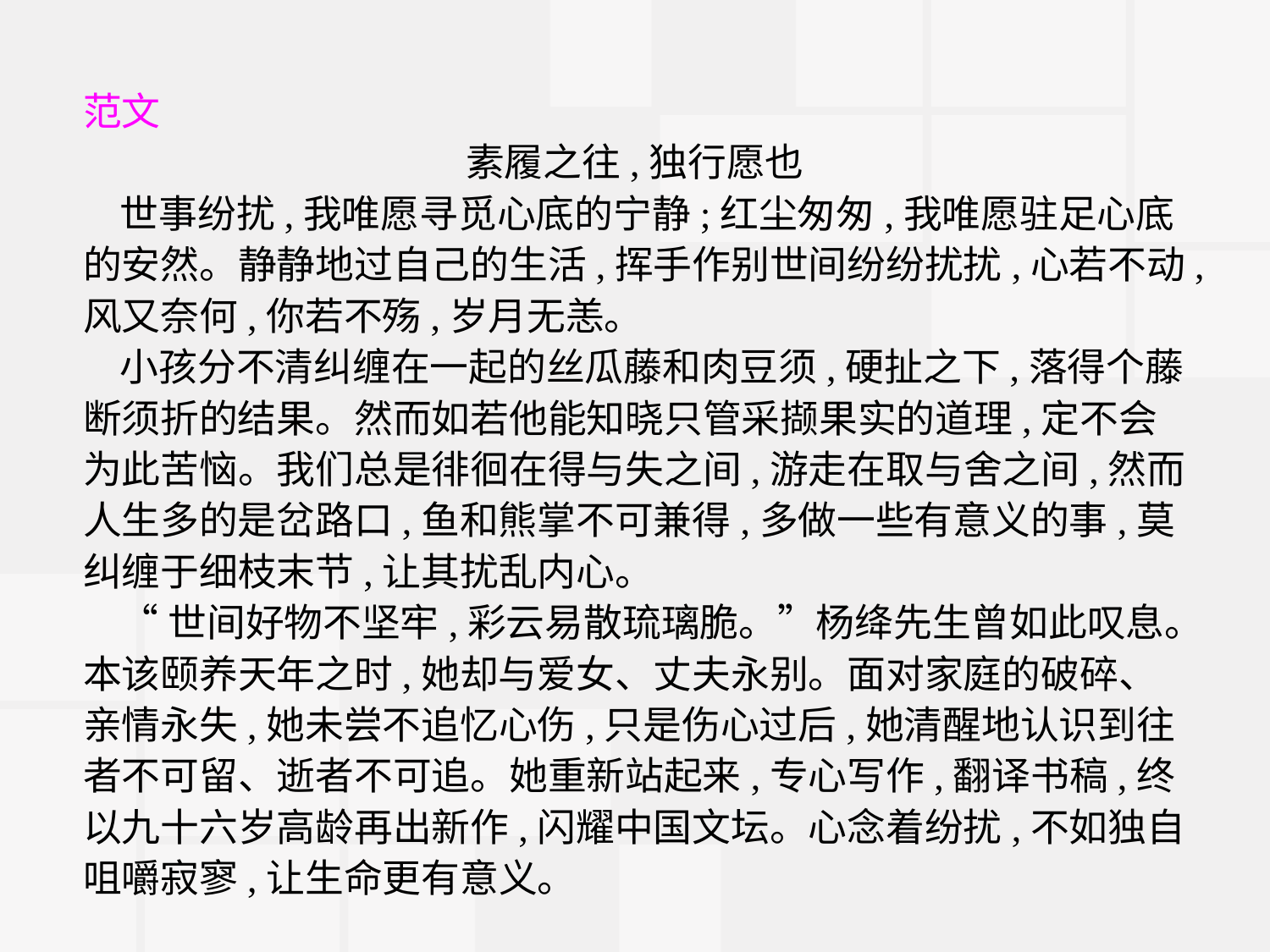

范文
素履之往,独行愿也
世事纷扰,我唯愿寻觅心底的宁静;红尘匆匆,我唯愿驻足心底的安然。静静地过自己的生活,挥手作别世间纷纷扰扰,心若不动,风又奈何,你若不殇,岁月无恙。
小孩分不清纠缠在一起的丝瓜藤和肉豆须,硬扯之下,落得个藤断须折的结果。然而如若他能知晓只管采撷果实的道理,定不会为此苦恼。我们总是徘徊在得与失之间,游走在取与舍之间,然而人生多的是岔路口,鱼和熊掌不可兼得,多做一些有意义的事,莫纠缠于细枝末节,让其扰乱内心。
“世间好物不坚牢,彩云易散琉璃脆。”杨绛先生曾如此叹息。本该颐养天年之时,她却与爱女、丈夫永别。面对家庭的破碎、亲情永失,她未尝不追忆心伤,只是伤心过后,她清醒地认识到往者不可留、逝者不可追。她重新站起来,专心写作,翻译书稿,终以九十六岁高龄再出新作,闪耀中国文坛。心念着纷扰,不如独自咀嚼寂寥,让生命更有意义。